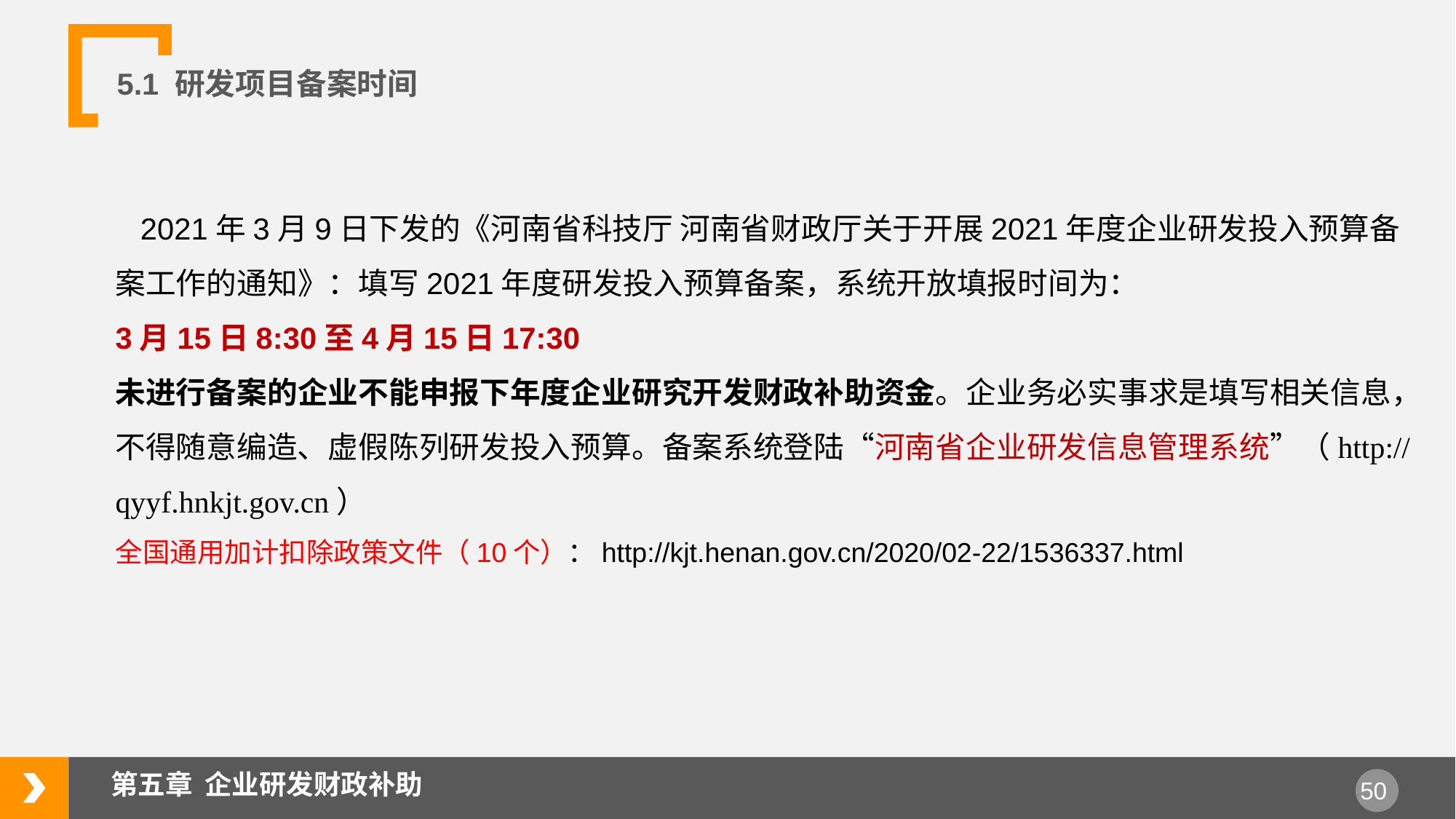

# 5.1 研发项目备案时间
   2021年3月9日下发的《河南省科技厅 河南省财政厅关于开展2021年度企业研发投入预算备案工作的通知》：填写2021年度研发投入预算备案，系统开放填报时间为：
3月15日8:30至4月15日17:30
未进行备案的企业不能申报下年度企业研究开发财政补助资金。企业务必实事求是填写相关信息，不得随意编造、虚假陈列研发投入预算。备案系统登陆“河南省企业研发信息管理系统”（http://qyyf.hnkjt.gov.cn）
全国通用加计扣除政策文件（10个）：http://kjt.henan.gov.cn/2020/02-22/1536337.html
第五章  企业研发财政补助